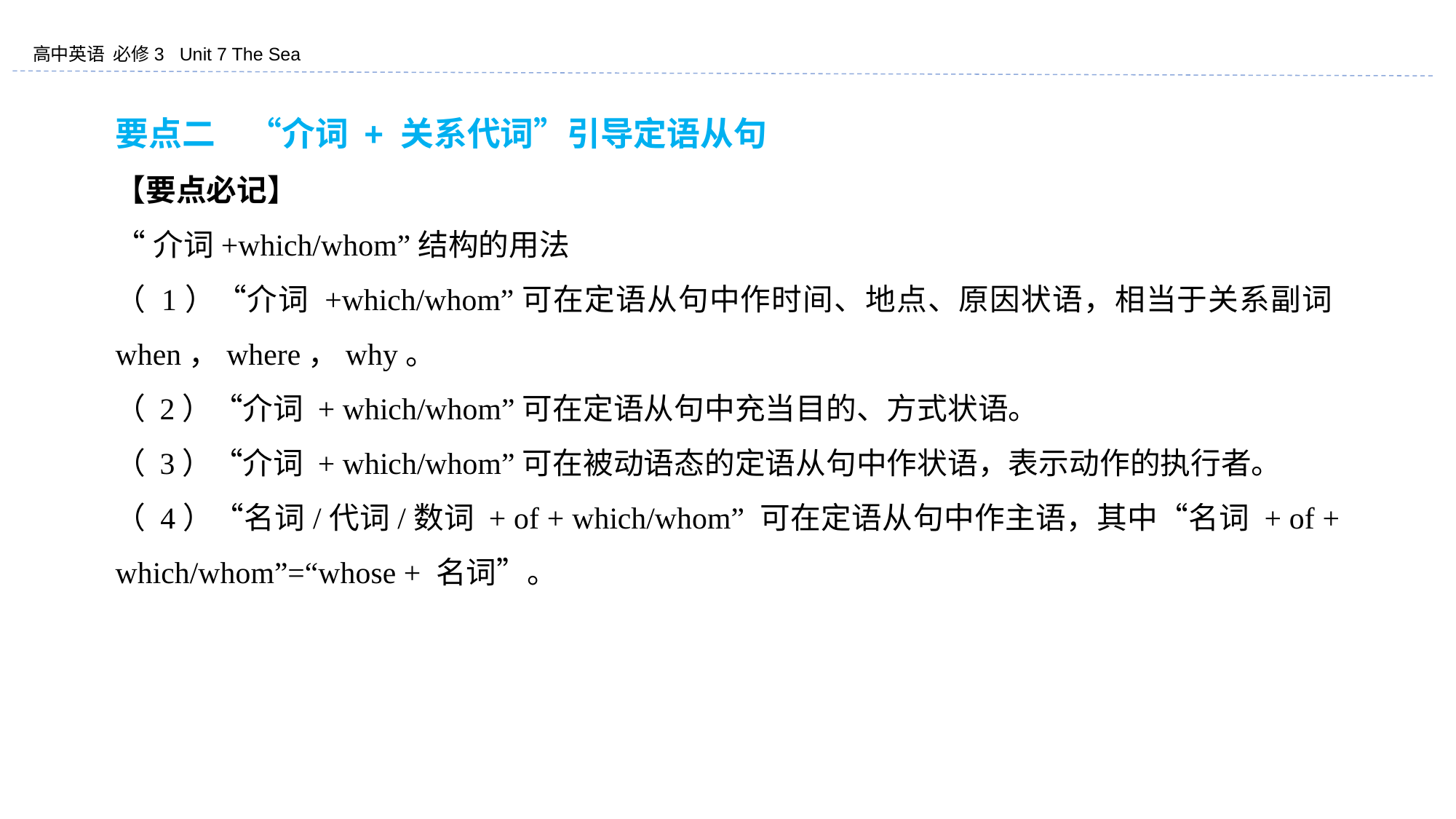

要点二　“介词 + 关系代词”引导定语从句
【要点必记】
“介词+which/whom”结构的用法
（ 1）“介词 +which/whom”可在定语从句中作时间、地点、原因状语，相当于关系副词when，where，why。
（ 2）“介词 + which/whom”可在定语从句中充当目的、方式状语。
（ 3）“介词 + which/whom”可在被动语态的定语从句中作状语，表示动作的执行者。
（ 4）“名词/代词/数词 + of + which/whom” 可在定语从句中作主语，其中“名词 + of + which/whom”=“whose + 名词”。